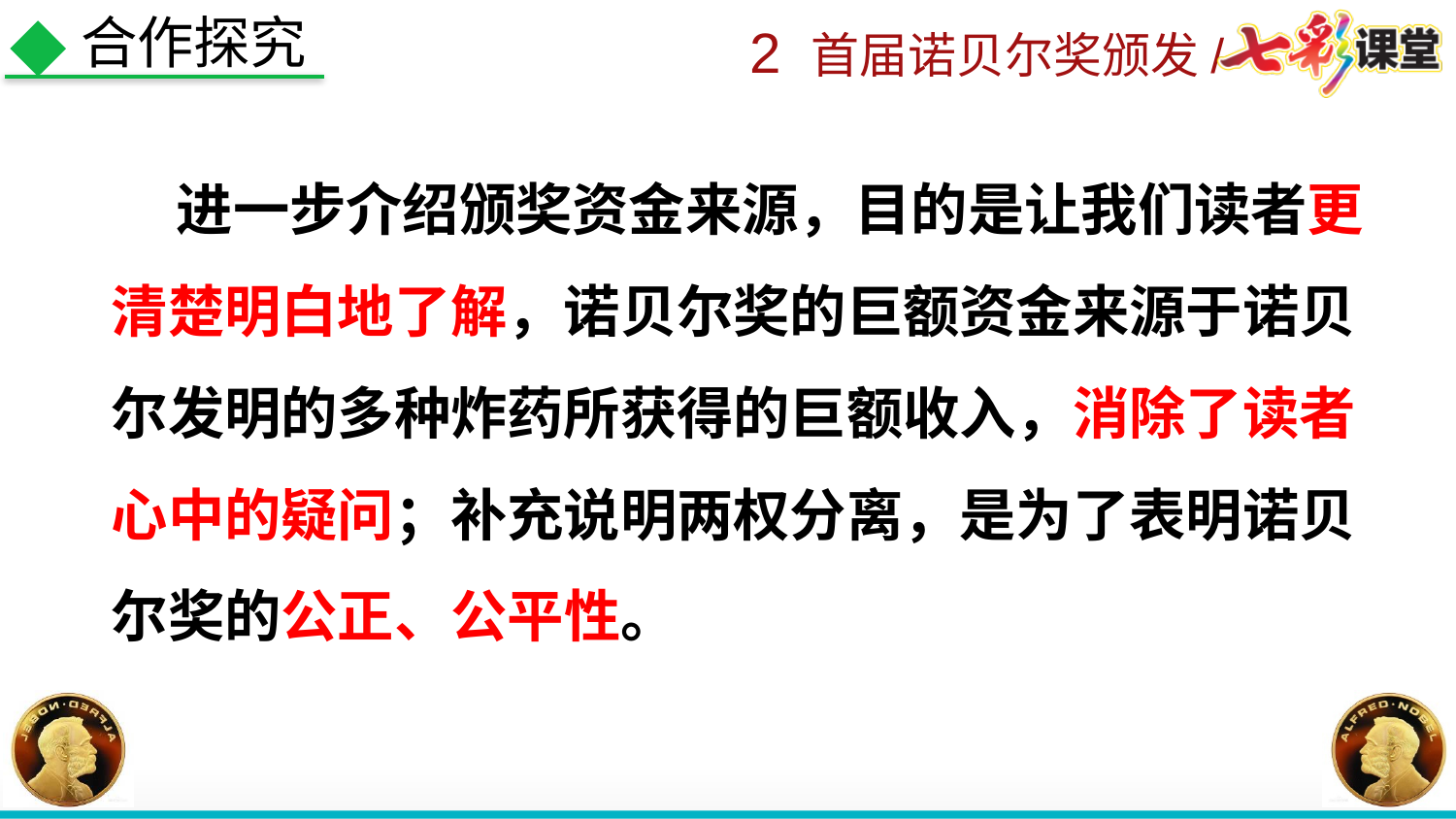

合作探究

    进一步介绍颁奖资金来源，目的是让我们读者更清楚明白地了解，诺贝尔奖的巨额资金来源于诺贝尔发明的多种炸药所获得的巨额收入，消除了读者心中的疑问；补充说明两权分离，是为了表明诺贝尔奖的公正、公平性。